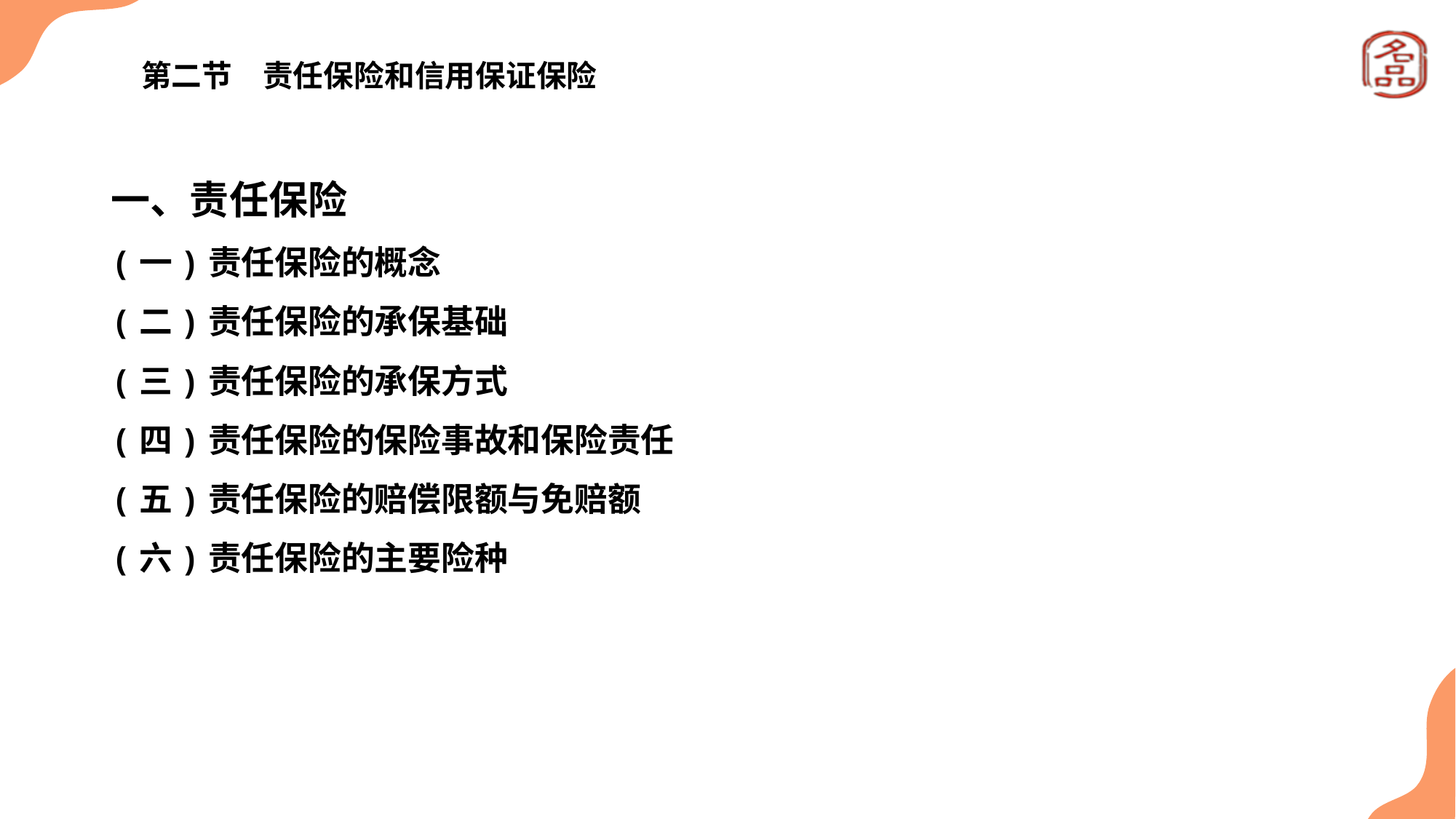

# 第二节　责任保险和信用保证保险
一、责任保险
(一)责任保险的概念
(二)责任保险的承保基础
(三)责任保险的承保方式
(四)责任保险的保险事故和保险责任
(五)责任保险的赔偿限额与免赔额
(六)责任保险的主要险种